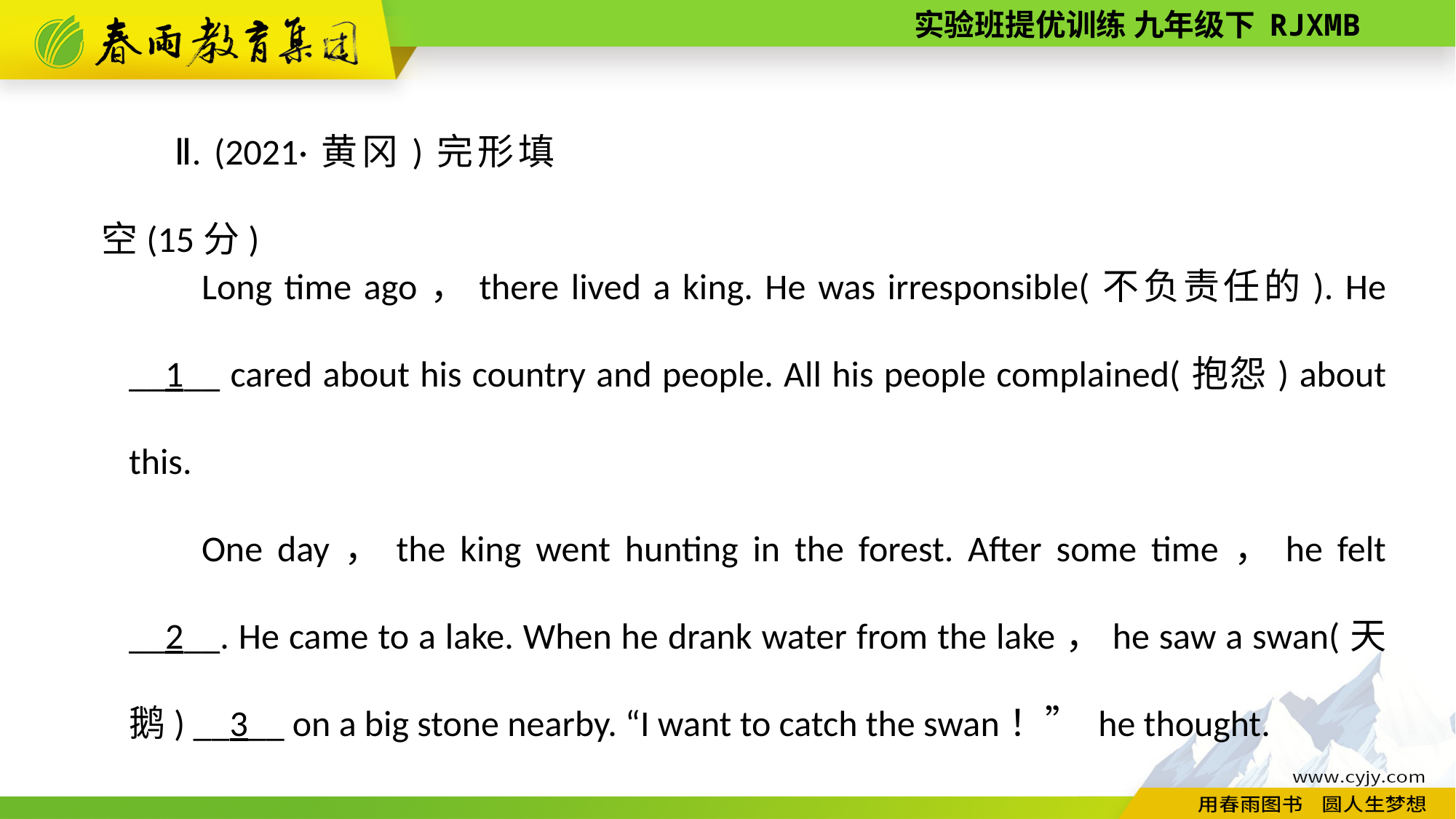

Ⅱ. (2021·黄冈)完形填空(15分)
Long time ago，there lived a king. He was irresponsible(不负责任的). He __1__ cared about his country and people. All his people complained(抱怨) about this.
One day，the king went hunting in the forest. After some time，he felt __2__. He came to a lake. When he drank water from the lake，he saw a swan(天鹅) __3__ on a big stone nearby. “I want to catch the swan！” he thought.